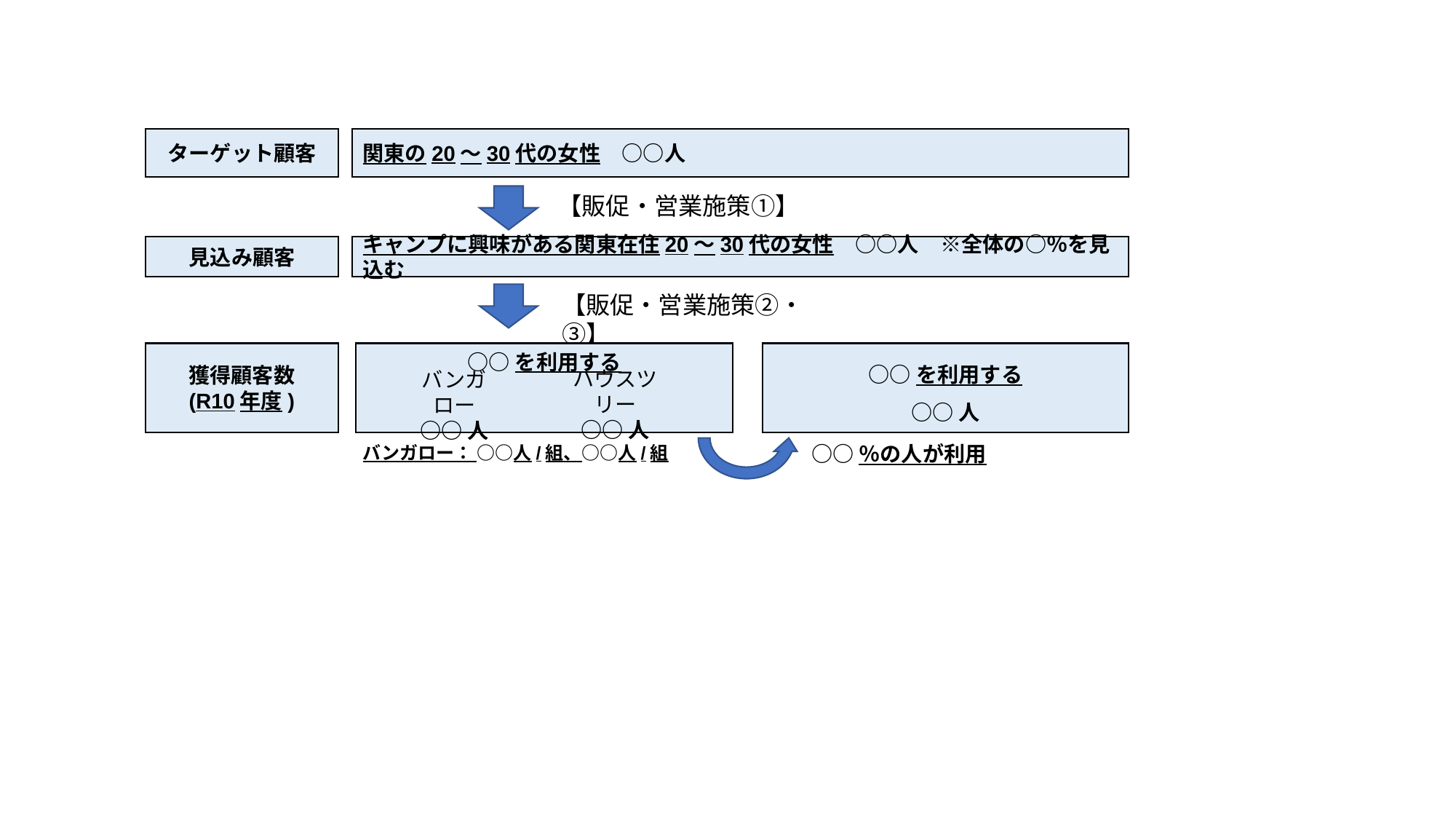

# 挿入図
ターゲット顧客
関東の20〜30代の女性　○○人
【販促・営業施策①】

【販促・営業施策②・③】
見込み顧客
キャンプに興味がある関東在住20〜30代の女性　○○人　※全体の○％を見込む
○○を利用する
バンガロー
○○人
ハウスツリー
○○人
○○を利用する
○○人
獲得顧客数
(R10年度)
バンガロー： ○○人/組、○○人/組

○○％の人が利用